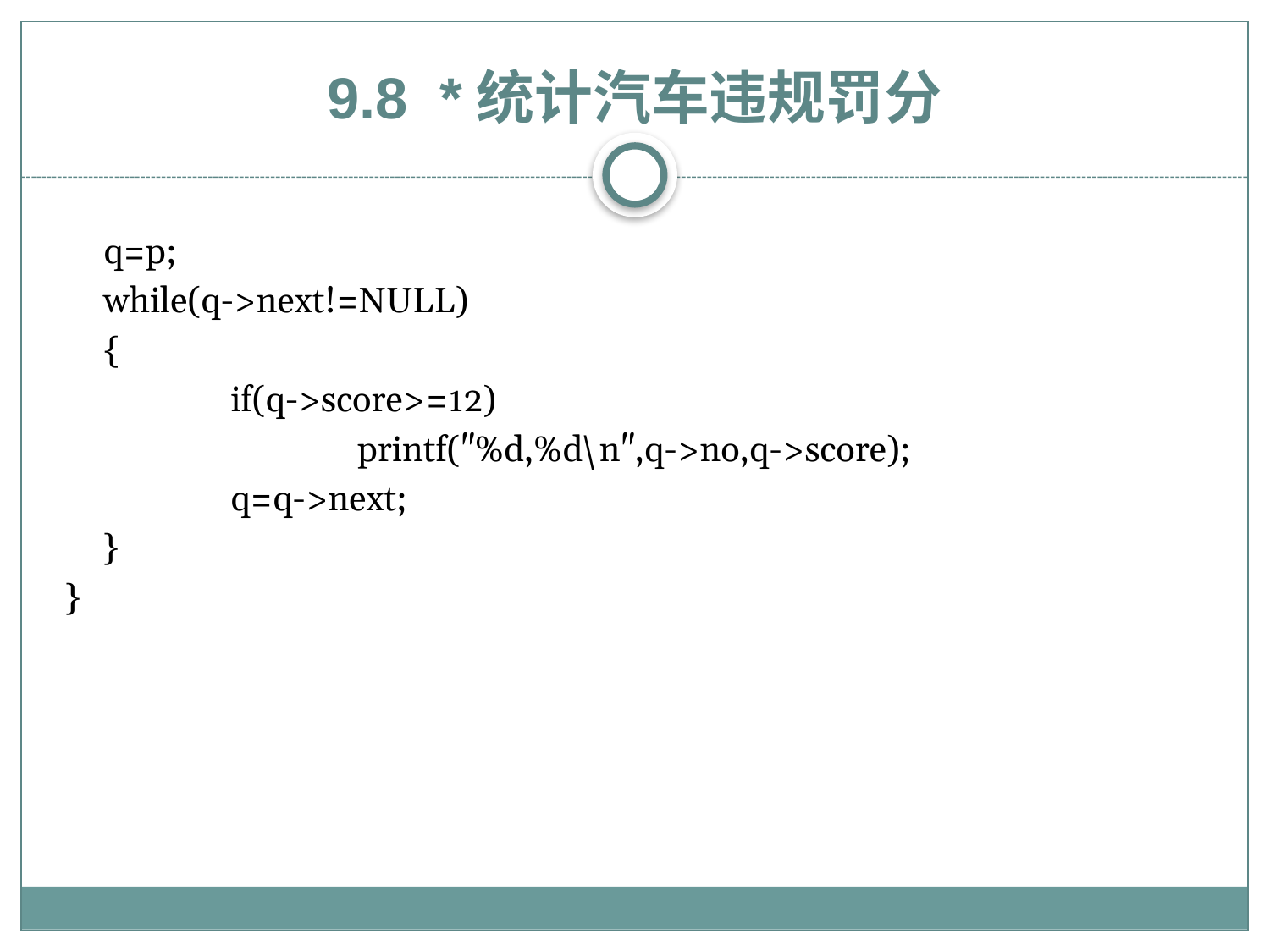

# 9.8  *统计汽车违规罚分
	q=p;
	while(q->next!=NULL)
	{
		if(q->score>=12)
			printf("%d,%d\n",q->no,q->score);
		q=q->next;
	}
}